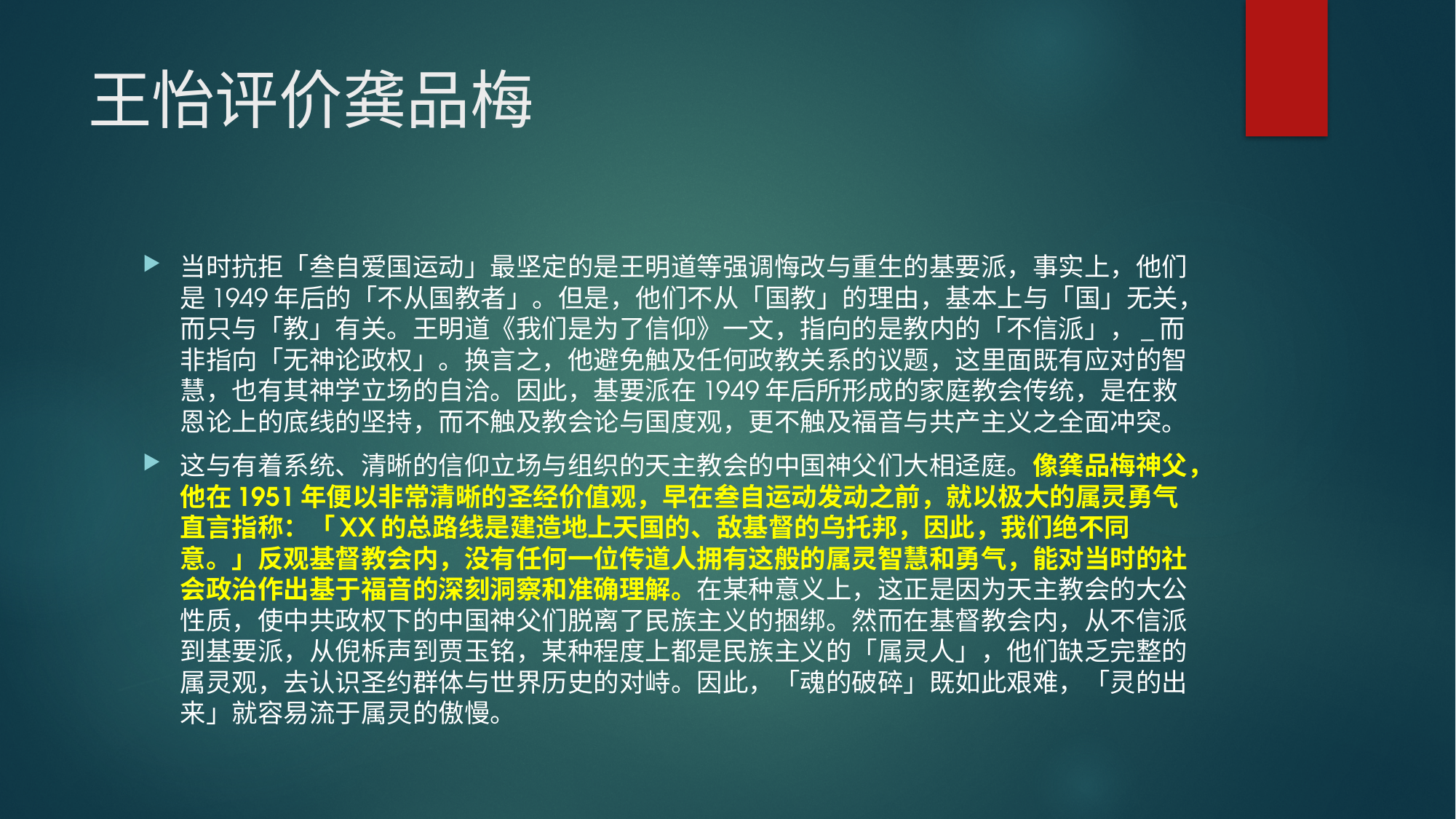

# 王怡评价龚品梅
当时抗拒「叁自爱国运动」最坚定的是王明道等强调悔改与重生的基要派，事实上，他们是1949年后的「不从国教者」。但是，他们不从「国教」的理由，基本上与「国」无关，而只与「教」有关。王明道《我们是为了信仰》一文，指向的是教内的「不信派」，_而非指向「无神论政权」。换言之，他避免触及任何政教关系的议题，这里面既有应对的智慧，也有其神学立场的自洽。因此，基要派在1949年后所形成的家庭教会传统，是在救恩论上的底线的坚持，而不触及教会论与国度观，更不触及福音与共产主义之全面冲突。
这与有着系统、清晰的信仰立场与组织的天主教会的中国神父们大相迳庭。像龚品梅神父，他在1951年便以非常清晰的圣经价值观，早在叁自运动发动之前，就以极大的属灵勇气直言指称：「XX的总路线是建造地上天国的、敌基督的乌托邦，因此，我们绝不同意。」反观基督教会内，没有任何一位传道人拥有这般的属灵智慧和勇气，能对当时的社会政治作出基于福音的深刻洞察和准确理解。在某种意义上，这正是因为天主教会的大公性质，使中共政权下的中国神父们脱离了民族主义的捆绑。然而在基督教会内，从不信派到基要派，从倪柝声到贾玉铭，某种程度上都是民族主义的「属灵人」，他们缺乏完整的属灵观，去认识圣约群体与世界历史的对峙。因此，「魂的破碎」既如此艰难，「灵的出来」就容易流于属灵的傲慢。